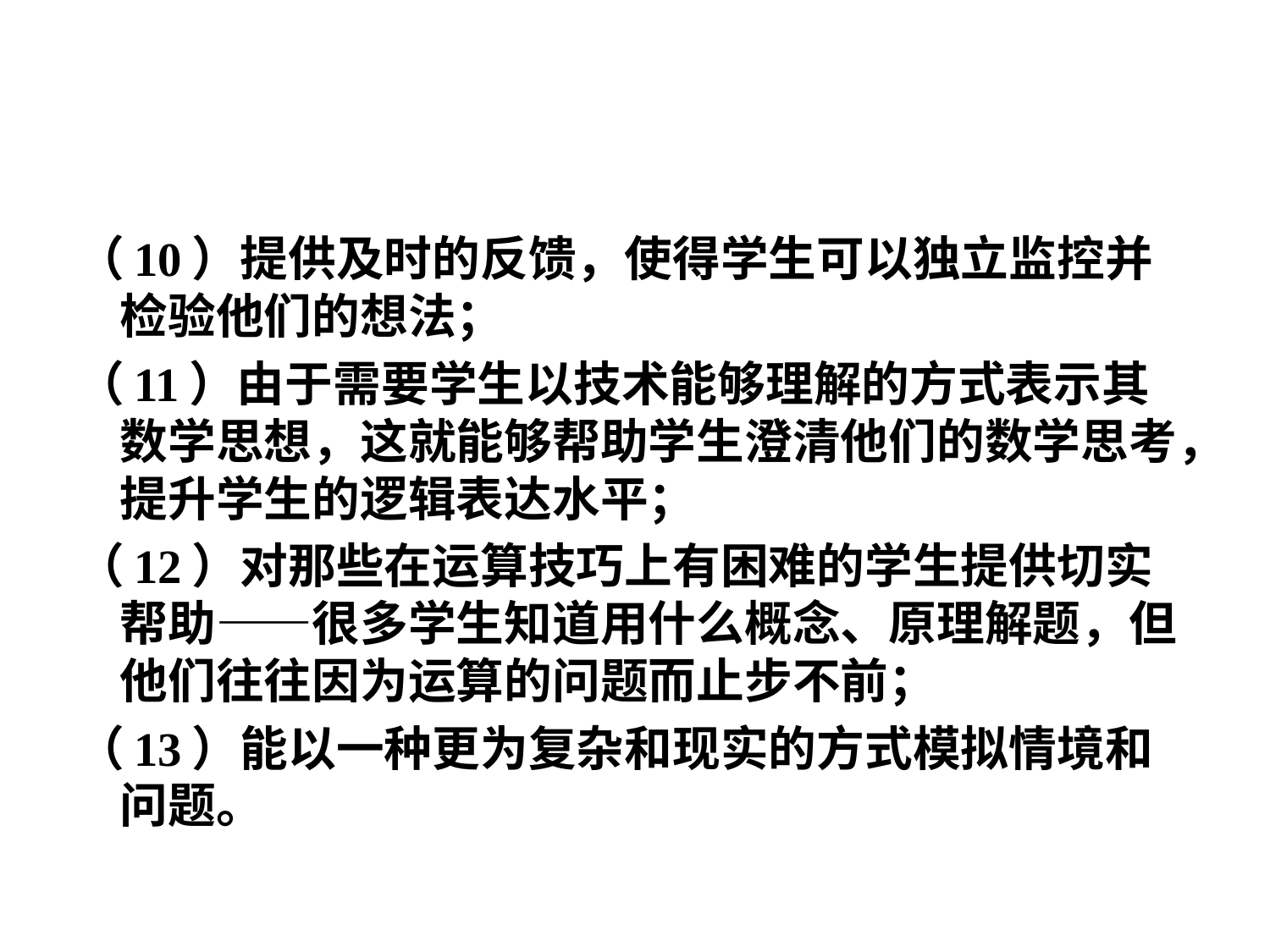

#
（10）提供及时的反馈，使得学生可以独立监控并检验他们的想法；
（11）由于需要学生以技术能够理解的方式表示其数学思想，这就能够帮助学生澄清他们的数学思考，提升学生的逻辑表达水平；
（12）对那些在运算技巧上有困难的学生提供切实帮助——很多学生知道用什么概念、原理解题，但他们往往因为运算的问题而止步不前；
（13）能以一种更为复杂和现实的方式模拟情境和问题。